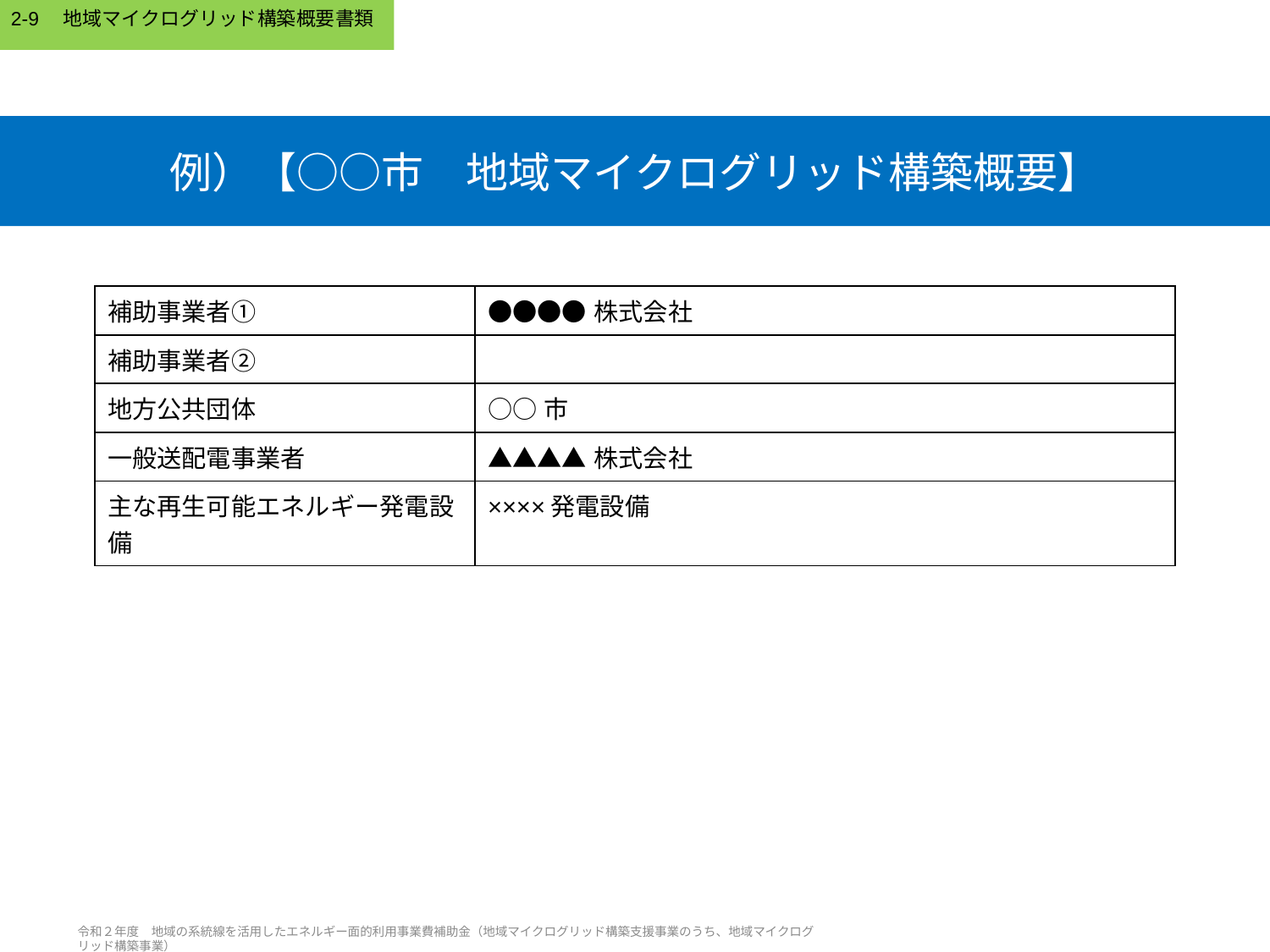

2-9　地域マイクログリッド構築概要書類
# 例）【○○市　地域マイクログリッド構築概要】
| 補助事業者① | ●●●●株式会社 |
| --- | --- |
| 補助事業者② |  |
| 地方公共団体 | ○○市 |
| 一般送配電事業者 | ▲▲▲▲株式会社 |
| 主な再生可能エネルギー発電設備 | ××××発電設備 |
令和２年度　地域の系統線を活用したエネルギー面的利用事業費補助金（地域マイクログリッド構築支援事業のうち、地域マイクログリッド構築事業）